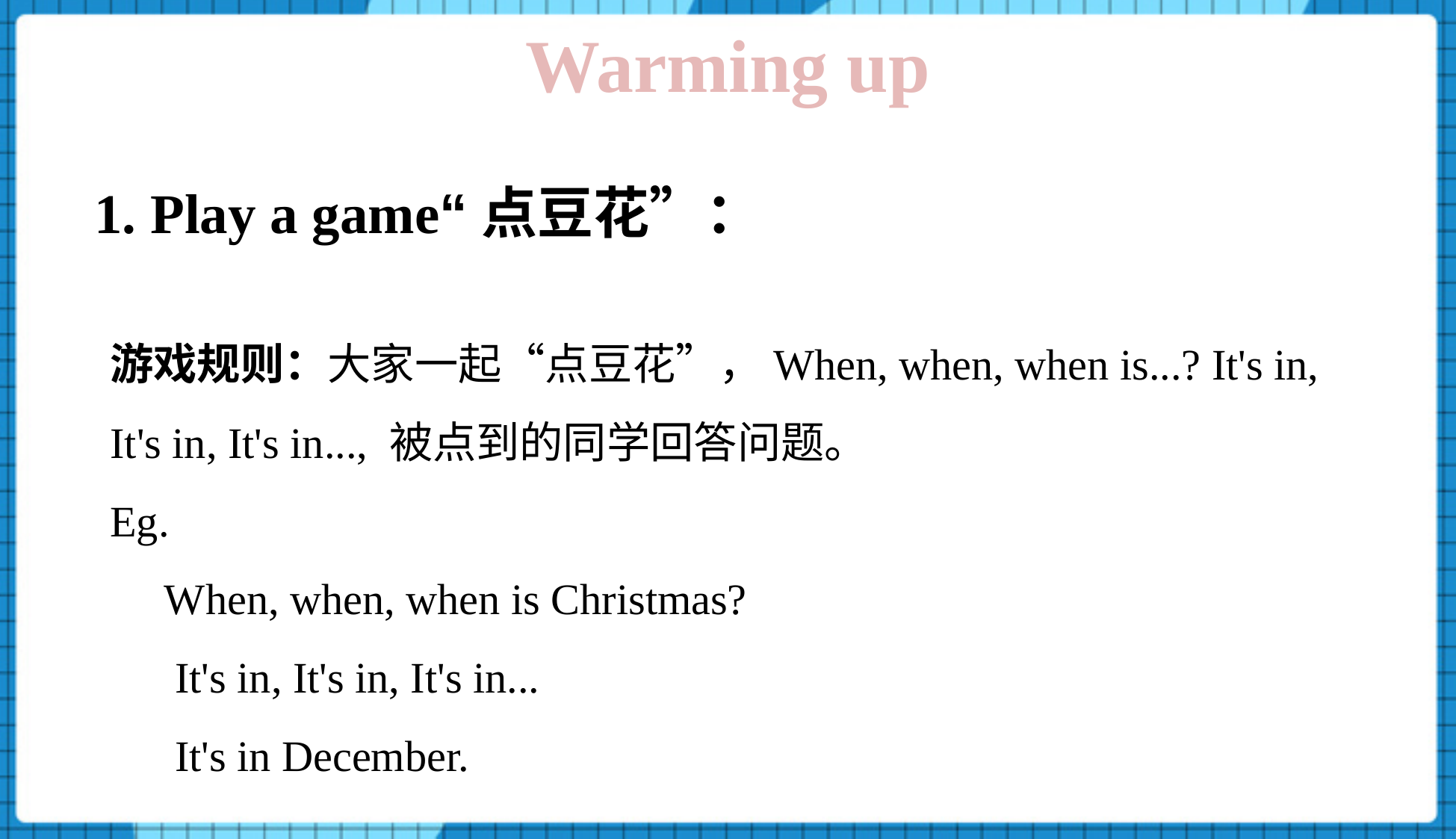

Warming up
1. Play a game“点豆花”：
游戏规则：大家一起“点豆花”，When, when, when is...? It's in, It's in, It's in..., 被点到的同学回答问题。
Eg.
     When, when, when is Christmas?
      It's in, It's in, It's in...
      It's in December.